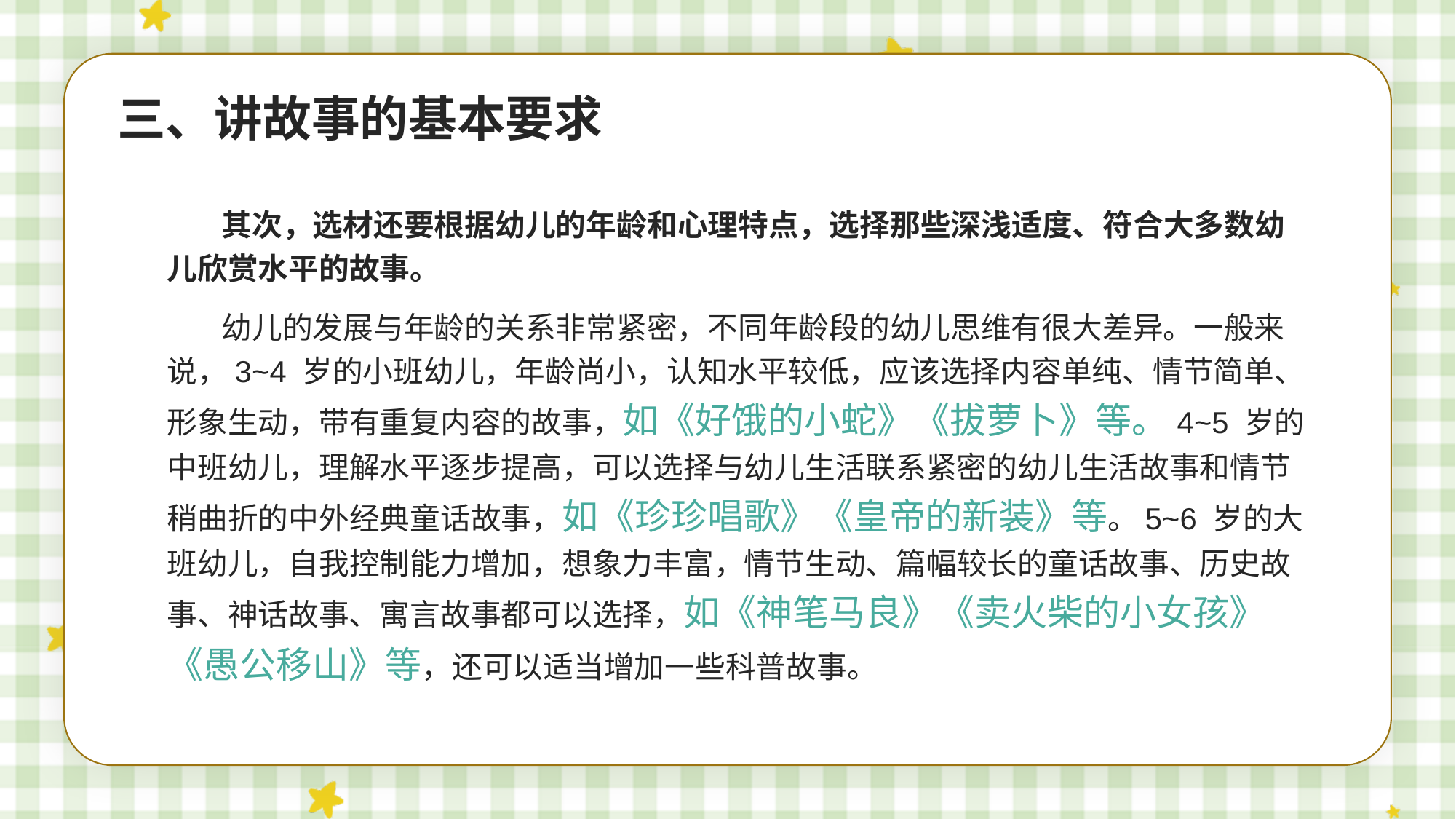

三、讲故事的基本要求
其次，选材还要根据幼儿的年龄和心理特点，选择那些深浅适度、符合大多数幼儿欣赏水平的故事。
幼儿的发展与年龄的关系非常紧密，不同年龄段的幼儿思维有很大差异。一般来说，3~4 岁的小班幼儿，年龄尚小，认知水平较低，应该选择内容单纯、情节简单、形象生动，带有重复内容的故事，如《好饿的小蛇》《拔萝卜》等。4~5 岁的中班幼儿，理解水平逐步提高，可以选择与幼儿生活联系紧密的幼儿生活故事和情节稍曲折的中外经典童话故事，如《珍珍唱歌》《皇帝的新装》等。5~6 岁的大班幼儿，自我控制能力增加，想象力丰富，情节生动、篇幅较长的童话故事、历史故事、神话故事、寓言故事都可以选择，如《神笔马良》《卖火柴的小女孩》《愚公移山》等，还可以适当增加一些科普故事。